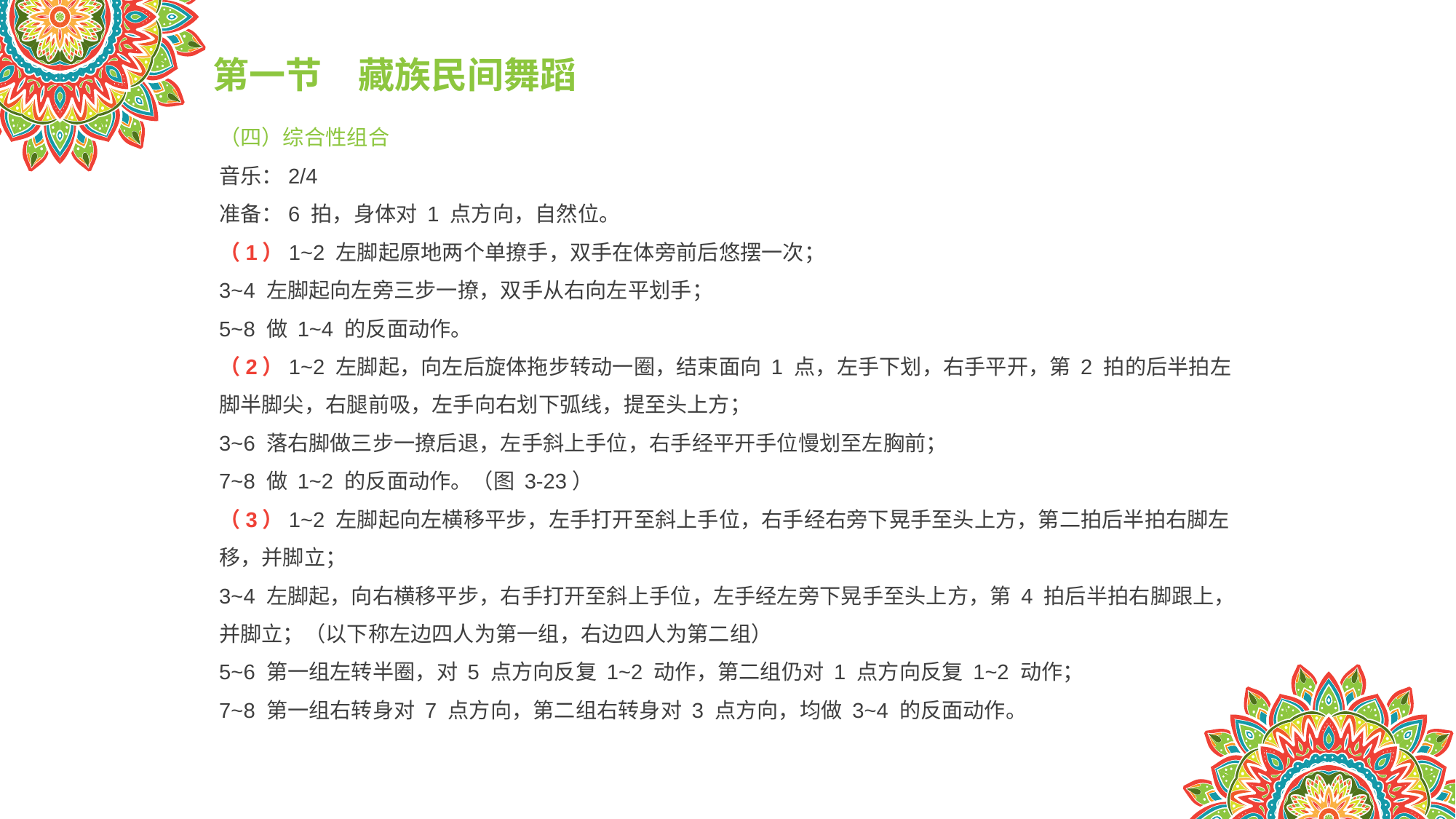

第一节　藏族民间舞蹈
（四）综合性组合
音乐：2/4
准备：6 拍，身体对 1 点方向，自然位。
（1）1~2 左脚起原地两个单撩手，双手在体旁前后悠摆一次；
3~4 左脚起向左旁三步一撩，双手从右向左平划手；
5~8 做 1~4 的反面动作。
（2）1~2 左脚起，向左后旋体拖步转动一圈，结束面向 1 点，左手下划，右手平开，第 2 拍的后半拍左脚半脚尖，右腿前吸，左手向右划下弧线，提至头上方；
3~6 落右脚做三步一撩后退，左手斜上手位，右手经平开手位慢划至左胸前；
7~8 做 1~2 的反面动作。（图 3-23）
（3）1~2 左脚起向左横移平步，左手打开至斜上手位，右手经右旁下晃手至头上方，第二拍后半拍右脚左移，并脚立；
3~4 左脚起，向右横移平步，右手打开至斜上手位，左手经左旁下晃手至头上方，第 4 拍后半拍右脚跟上，并脚立；（以下称左边四人为第一组，右边四人为第二组）
5~6 第一组左转半圈，对 5 点方向反复 1~2 动作，第二组仍对 1 点方向反复 1~2 动作；
7~8 第一组右转身对 7 点方向，第二组右转身对 3 点方向，均做 3~4 的反面动作。